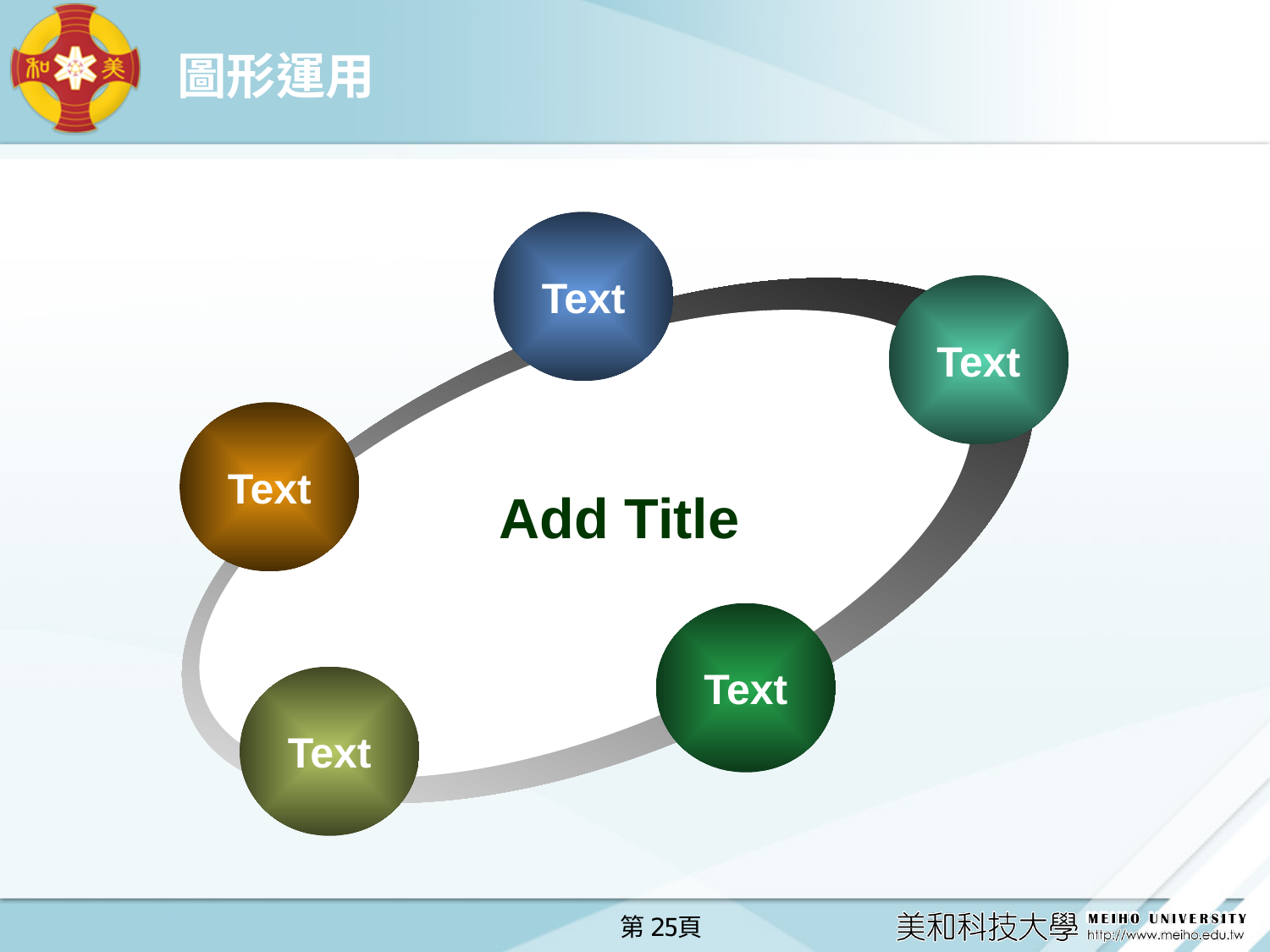

# 圖形運用
Text
Text

Text
Add Title
Text
Text